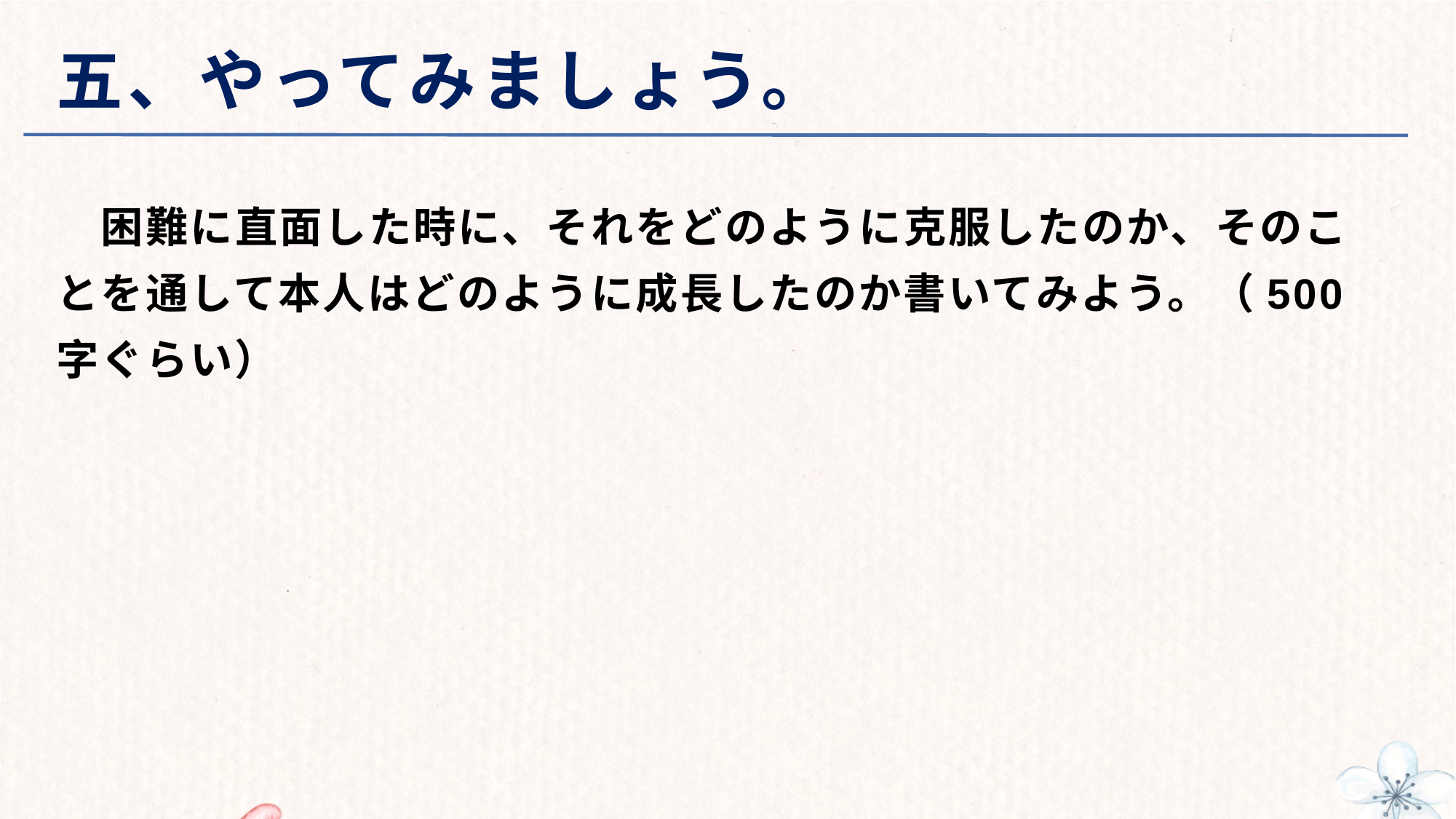

# 五、やってみましょう。
　困難に直面した時に、それをどのように克服したのか、そのことを通して本人はどのように成長したのか書いてみよう。（500 字ぐらい）